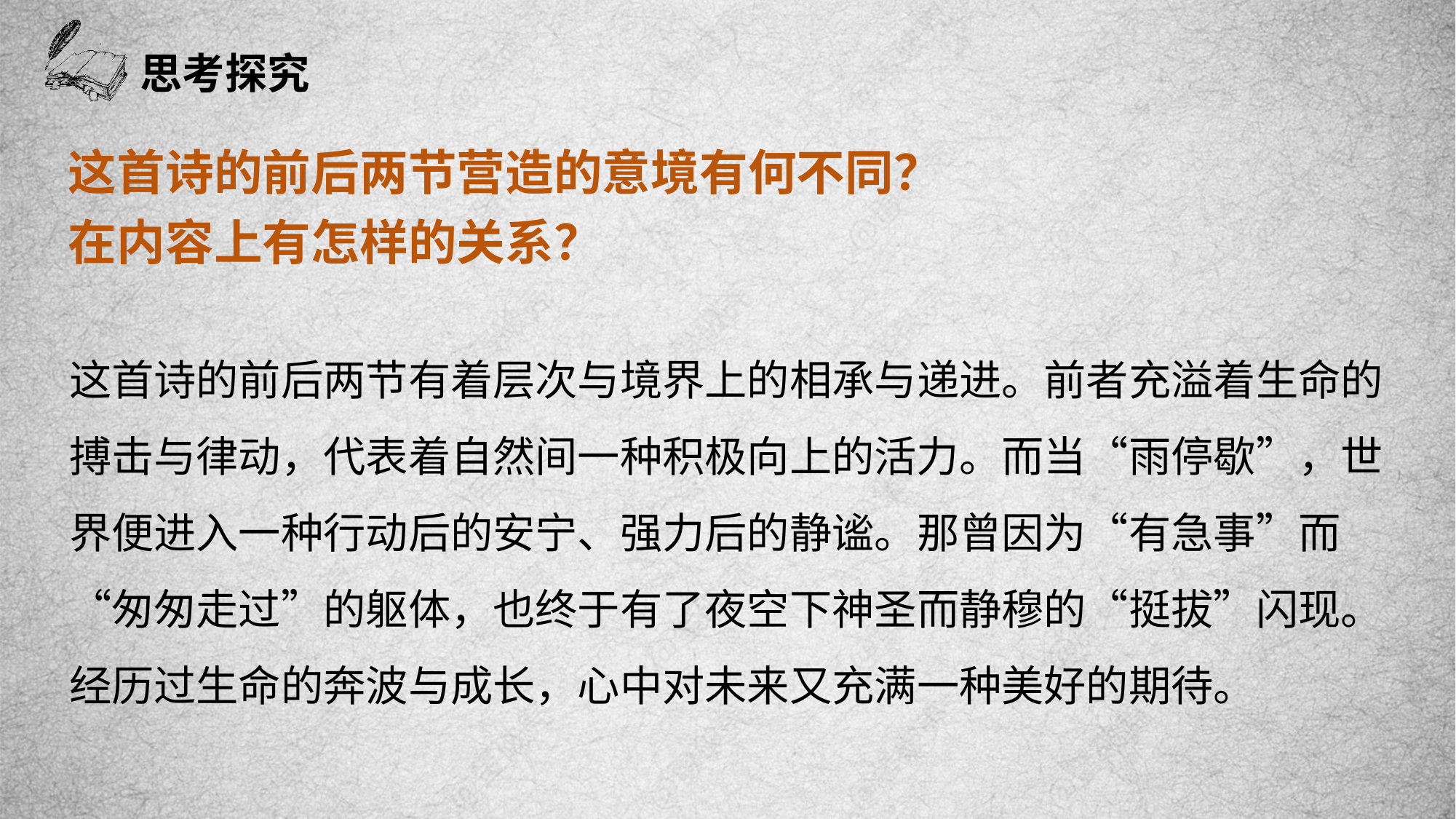

思考探究
这首诗的前后两节营造的意境有何不同？
在内容上有怎样的关系？
这首诗的前后两节有着层次与境界上的相承与递进。前者充溢着生命的搏击与律动，代表着自然间一种积极向上的活力。而当“雨停歇”，世界便进入一种行动后的安宁、强力后的静谧。那曾因为“有急事”而“匆匆走过”的躯体，也终于有了夜空下神圣而静穆的“挺拔”闪现。经历过生命的奔波与成长，心中对未来又充满一种美好的期待。